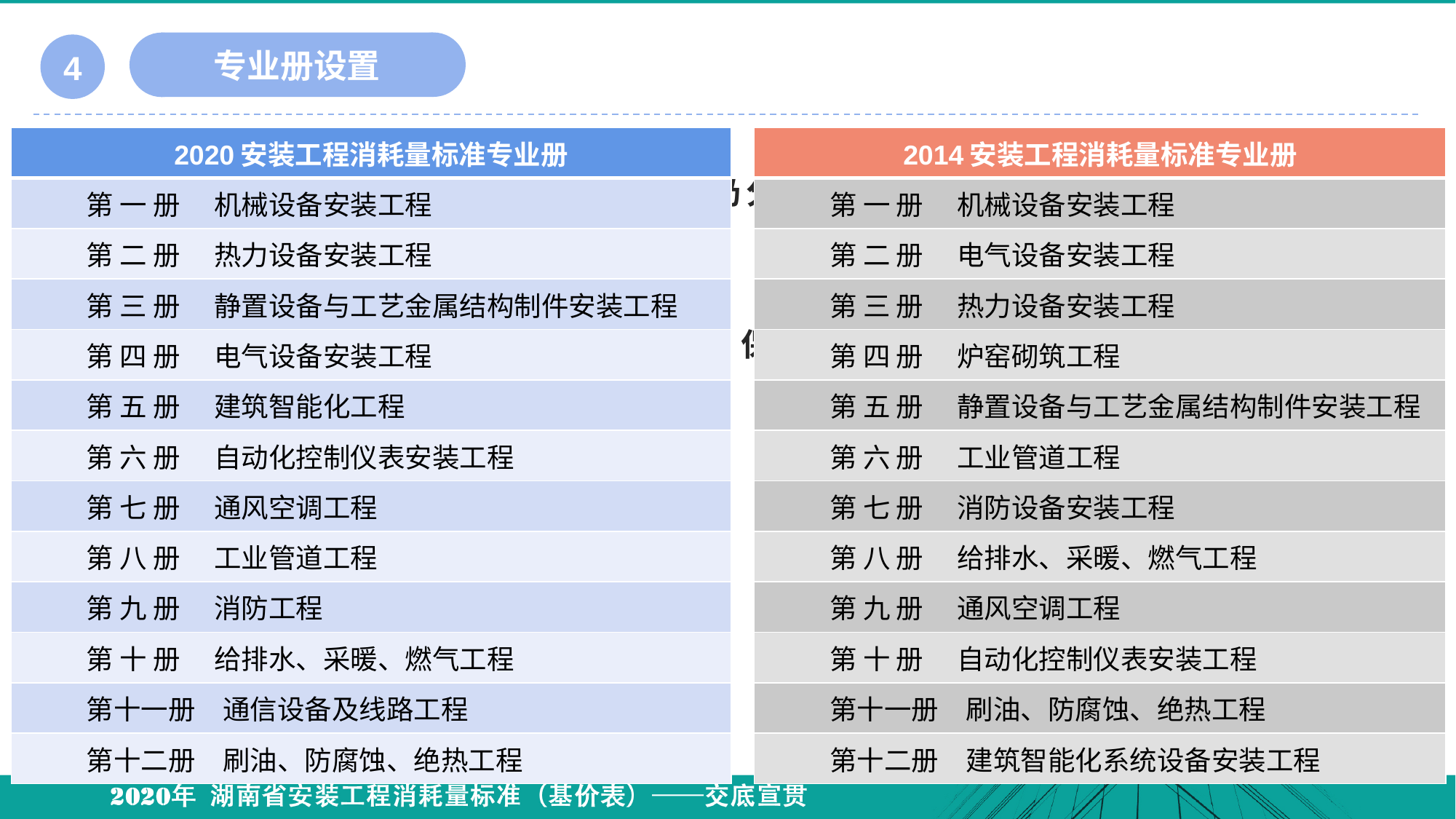

专业册设置

4
| 2020安装工程消耗量标准专业册 |
| --- |
| 第 一 册　 机械设备安装工程 |
| 第 二 册　 热力设备安装工程 |
| 第 三 册　 静置设备与工艺金属结构制件安装工程 |
| 第 四 册　 电气设备安装工程 |
| 第 五 册　 建筑智能化工程 |
| 第 六 册　 自动化控制仪表安装工程 |
| 第 七 册　 通风空调工程 |
| 第 八 册　 工业管道工程 |
| 第 九 册　 消防工程 |
| 第 十 册　 给排水、采暖、燃气工程 |
| 第十一册　通信设备及线路工程 |
| 第十二册　刷油、防腐蚀、绝热工程 |
# 本次修编后，安装工程消耗量标准仍分为十二册，但此次修编专业册的设置与《通用安装工程工程量计算规范》(GB 50856-2013)、《通用安装工程消耗量定额》(TY 02-31-2015)保持一致，设置如下：
| 2014安装工程消耗量标准专业册 |
| --- |
| 第 一 册　 机械设备安装工程 |
| 第 二 册　 电气设备安装工程 |
| 第 三 册　 热力设备安装工程 |
| 第 四 册　 炉窑砌筑工程 |
| 第 五 册　 静置设备与工艺金属结构制件安装工程 |
| 第 六 册　 工业管道工程 |
| 第 七 册　 消防设备安装工程 |
| 第 八 册　 给排水、采暖、燃气工程 |
| 第 九 册　 通风空调工程 |
| 第 十 册　 自动化控制仪表安装工程 |
| 第十一册　刷油、防腐蚀、绝热工程 |
| 第十二册　建筑智能化系统设备安装工程 |